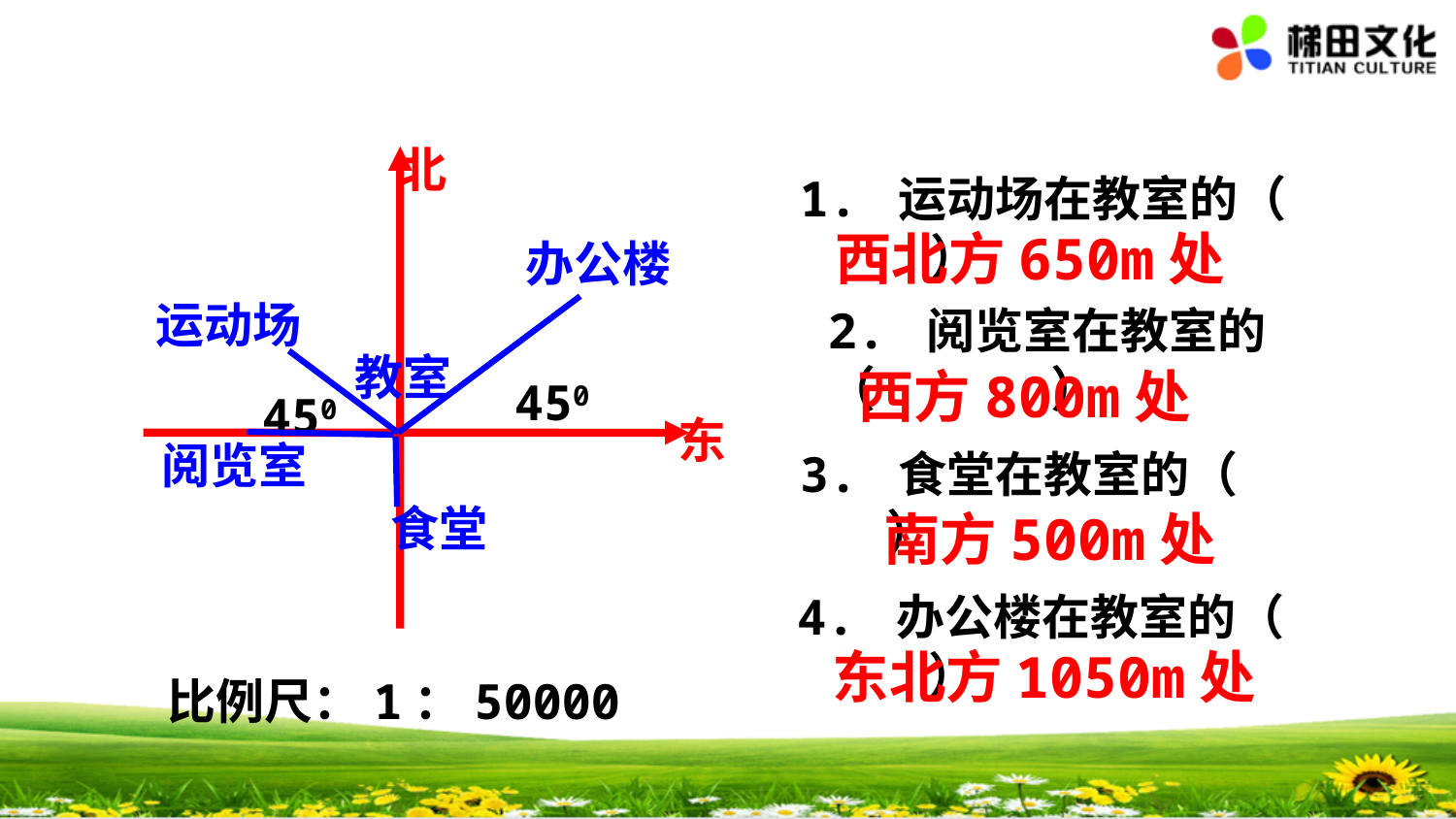

北

1. 运动场在教室的（                 ）
西北方650m处
办公楼
运动场
2. 阅览室在教室的
（                ）

教室

西方800m处
450
450
东

阅览室

3. 食堂在教室的（                ）
食堂
  南方500m处

4. 办公楼在教室的（                ）
东北方1050m处
比例尺：1：50000